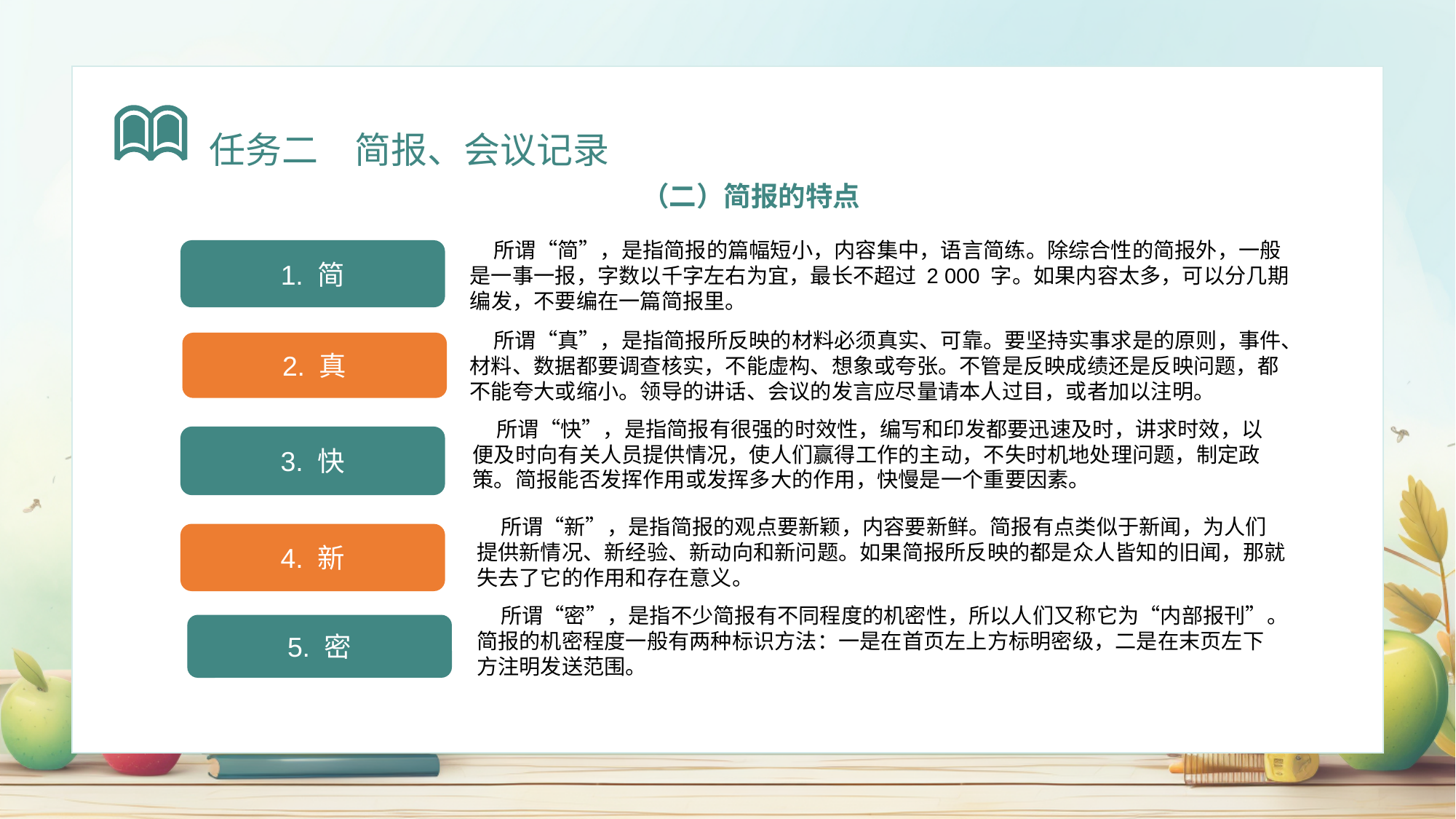

任务二　简报、会议记录

（二）简报的特点
    所谓“简”，是指简报的篇幅短小，内容集中，语言简练。除综合性的简报外，一般是一事一报，字数以千字左右为宜，最长不超过 2 000 字。如果内容太多，可以分几期编发，不要编在一篇简报里。
1. 简
2. 真
    所谓“真”，是指简报所反映的材料必须真实、可靠。要坚持实事求是的原则，事件、材料、数据都要调查核实，不能虚构、想象或夸张。不管是反映成绩还是反映问题，都不能夸大或缩小。领导的讲话、会议的发言应尽量请本人过目，或者加以注明。
    所谓“快”，是指简报有很强的时效性，编写和印发都要迅速及时，讲求时效，以便及时向有关人员提供情况，使人们赢得工作的主动，不失时机地处理问题，制定政策。简报能否发挥作用或发挥多大的作用，快慢是一个重要因素。
3. 快
    所谓“新”，是指简报的观点要新颖，内容要新鲜。简报有点类似于新闻，为人们提供新情况、新经验、新动向和新问题。如果简报所反映的都是众人皆知的旧闻，那就失去了它的作用和存在意义。
4. 新
    所谓“密”，是指不少简报有不同程度的机密性，所以人们又称它为“内部报刊”。简报的机密程度一般有两种标识方法：一是在首页左上方标明密级，二是在末页左下方注明发送范围。
5. 密